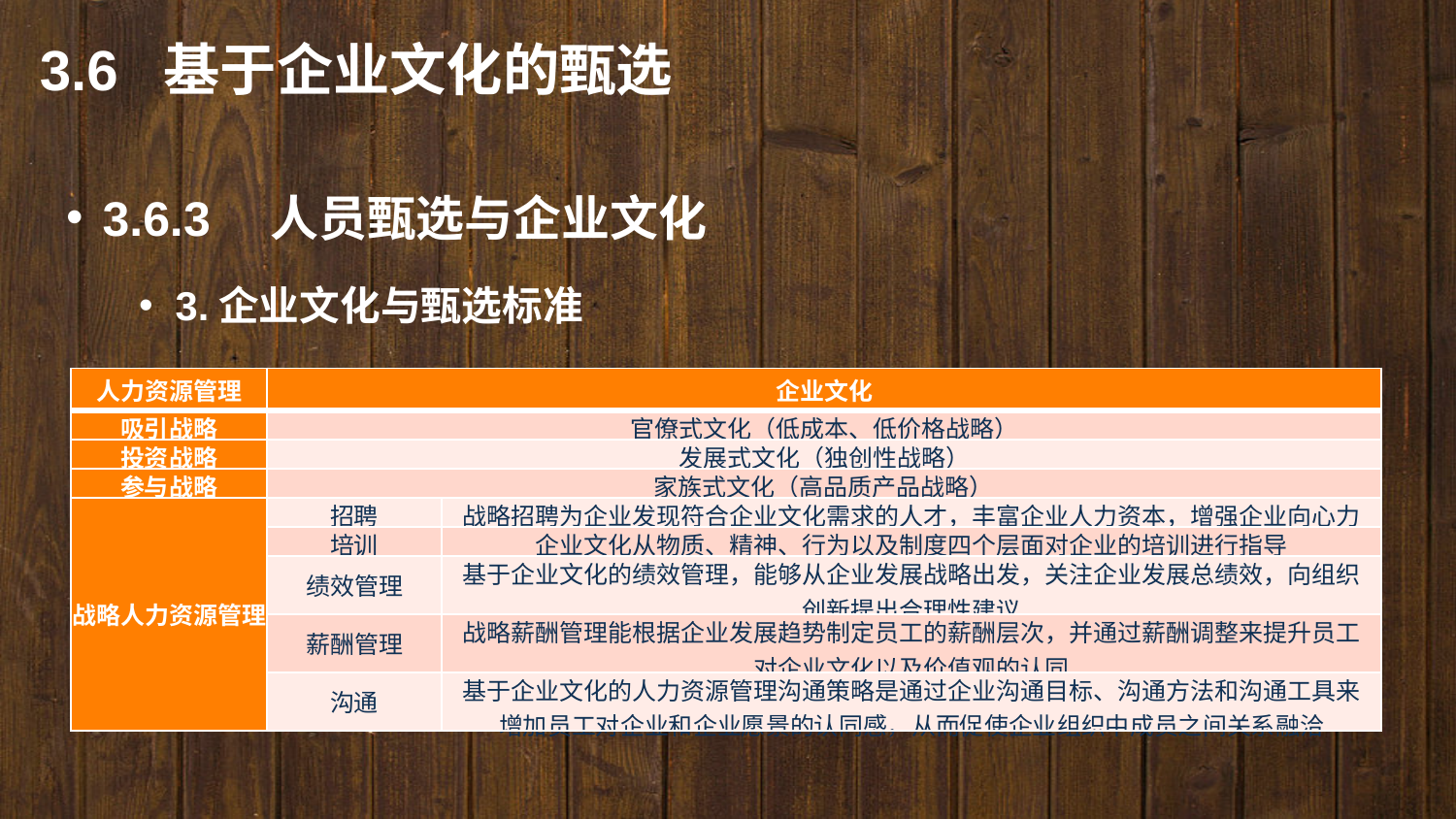

3.6  基于企业文化的甄选
3.6.3　人员甄选与企业文化
3.企业文化与甄选标准
| 人力资源管理 | 企业文化 |  |
| --- | --- | --- |
| 吸引战略 | 官僚式文化（低成本、低价格战略） |  |
| 投资战略 | 发展式文化（独创性战略） |  |
| 参与战略 | 家族式文化（高品质产品战略） |  |
| 战略人力资源管理 | 招聘 | 战略招聘为企业发现符合企业文化需求的人才，丰富企业人力资本，增强企业向心力 |
|  | 培训 | 企业文化从物质、精神、行为以及制度四个层面对企业的培训进行指导 |
|  | 绩效管理 | 基于企业文化的绩效管理，能够从企业发展战略出发，关注企业发展总绩效，向组织创新提出合理性建议 |
|  | 薪酬管理 | 战略薪酬管理能根据企业发展趋势制定员工的薪酬层次，并通过薪酬调整来提升员工对企业文化以及价值观的认同 |
|  | 沟通 | 基于企业文化的人力资源管理沟通策略是通过企业沟通目标、沟通方法和沟通工具来增加员工对企业和企业愿景的认同感，从而促使企业组织中成员之间关系融洽 |